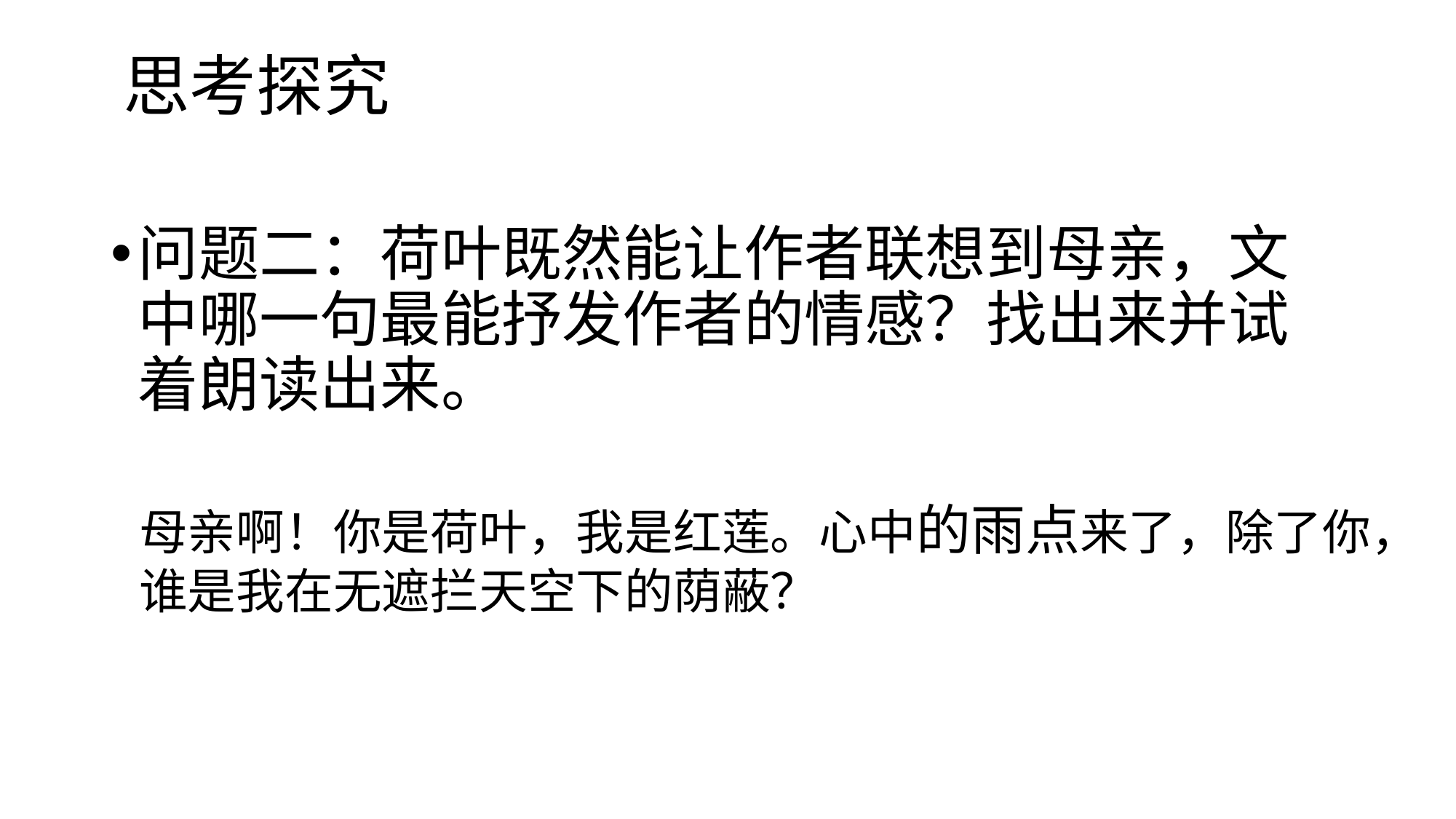

思考探究
问题二：荷叶既然能让作者联想到母亲，文中哪一句最能抒发作者的情感？找出来并试着朗读出来。

母亲啊！你是荷叶，我是红莲。心中的雨点来了，除了你，谁是我在无遮拦天空下的荫蔽？